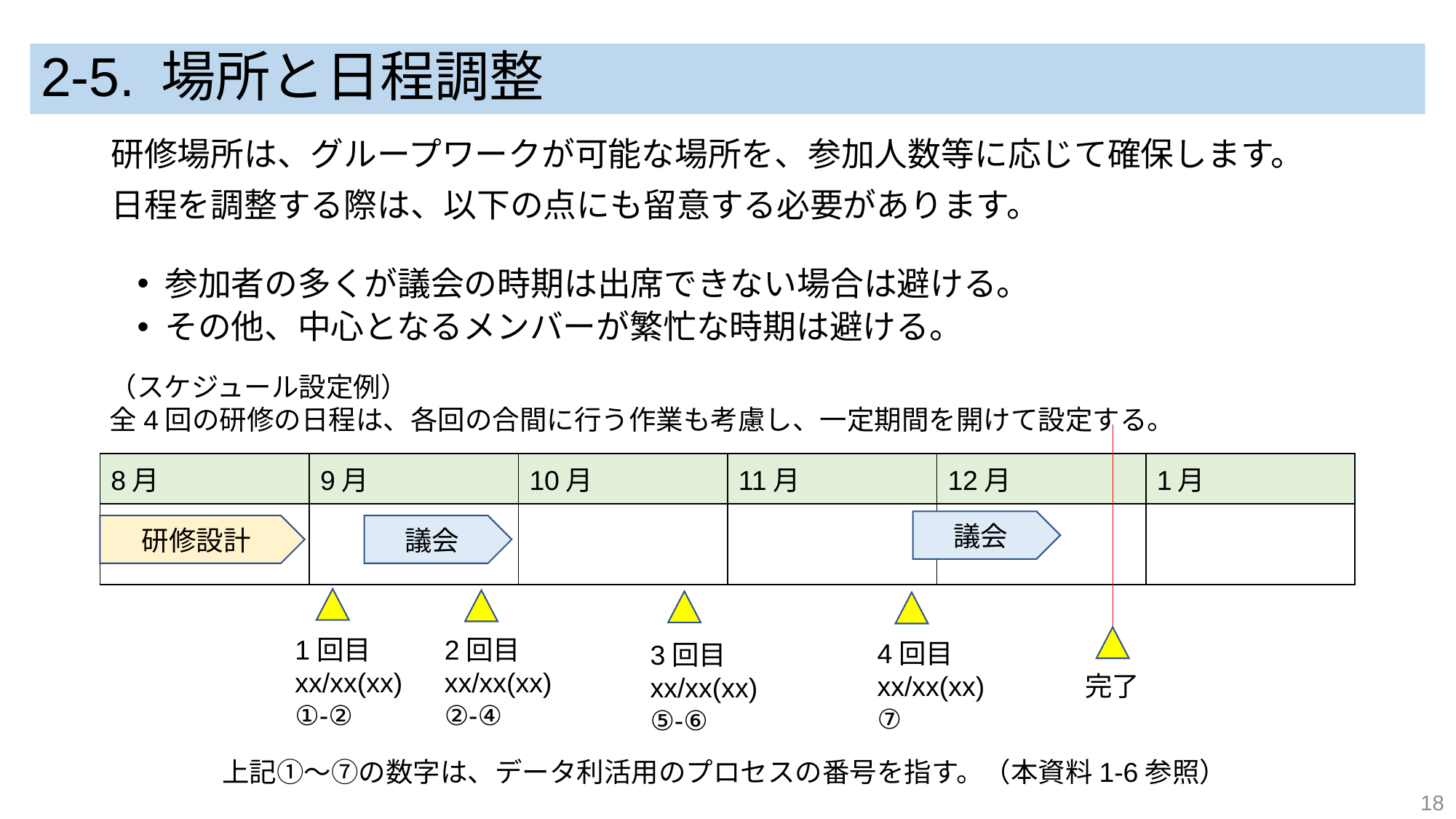

# 2-5. 場所と日程調整
研修場所は、グループワークが可能な場所を、参加人数等に応じて確保します。
日程を調整する際は、以下の点にも留意する必要があります。

参加者の多くが議会の時期は出席できない場合は避ける。
その他、中心となるメンバーが繁忙な時期は避ける。

（スケジュール設定例）
全4回の研修の日程は、各回の合間に行う作業も考慮し、一定期間を開けて設定する。
| 8月 | 9月 | 10月 | 11月 | 12月 | 1月 |
| --- | --- | --- | --- | --- | --- |
|  |  |  |  |  |  |
議会
研修設計
議会

1回目
xx/xx(xx)
①-②
2回目
xx/xx(xx)
②-④

4回目
xx/xx(xx)
⑦
3回目
xx/xx(xx)
⑤-⑥
完了
上記①～⑦の数字は、データ利活用のプロセスの番号を指す。（本資料1-6参照）
18